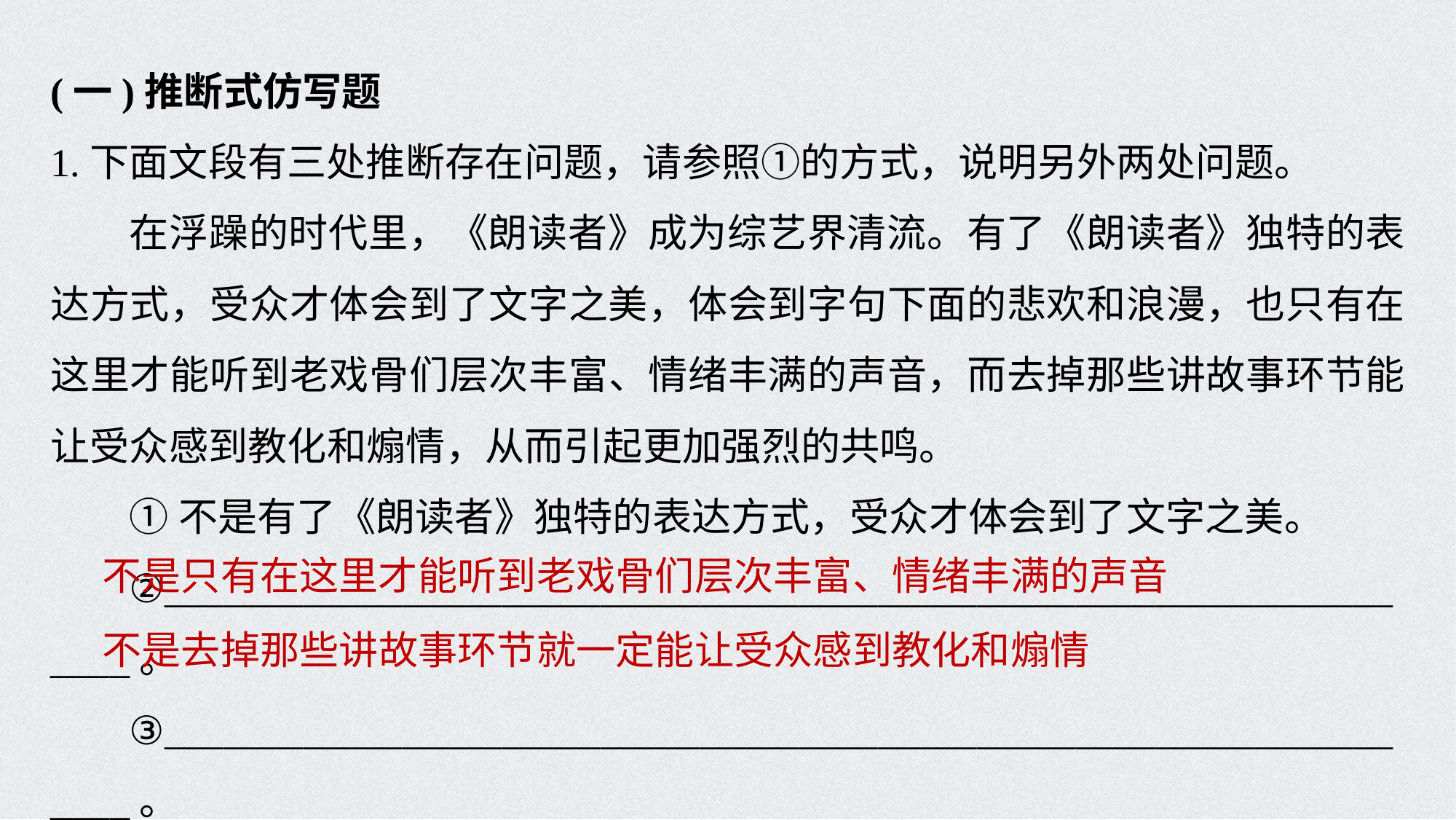

(一)推断式仿写题
1.下面文段有三处推断存在问题，请参照①的方式，说明另外两处问题。
在浮躁的时代里，《朗读者》成为综艺界清流。有了《朗读者》独特的表达方式，受众才体会到了文字之美，体会到字句下面的悲欢和浪漫，也只有在这里才能听到老戏骨们层次丰富、情绪丰满的声音，而去掉那些讲故事环节能让受众感到教化和煽情，从而引起更加强烈的共鸣。
①不是有了《朗读者》独特的表达方式，受众才体会到了文字之美。
②__________________________________________________________________。
③__________________________________________________________________。
不是只有在这里才能听到老戏骨们层次丰富、情绪丰满的声音
不是去掉那些讲故事环节就一定能让受众感到教化和煽情